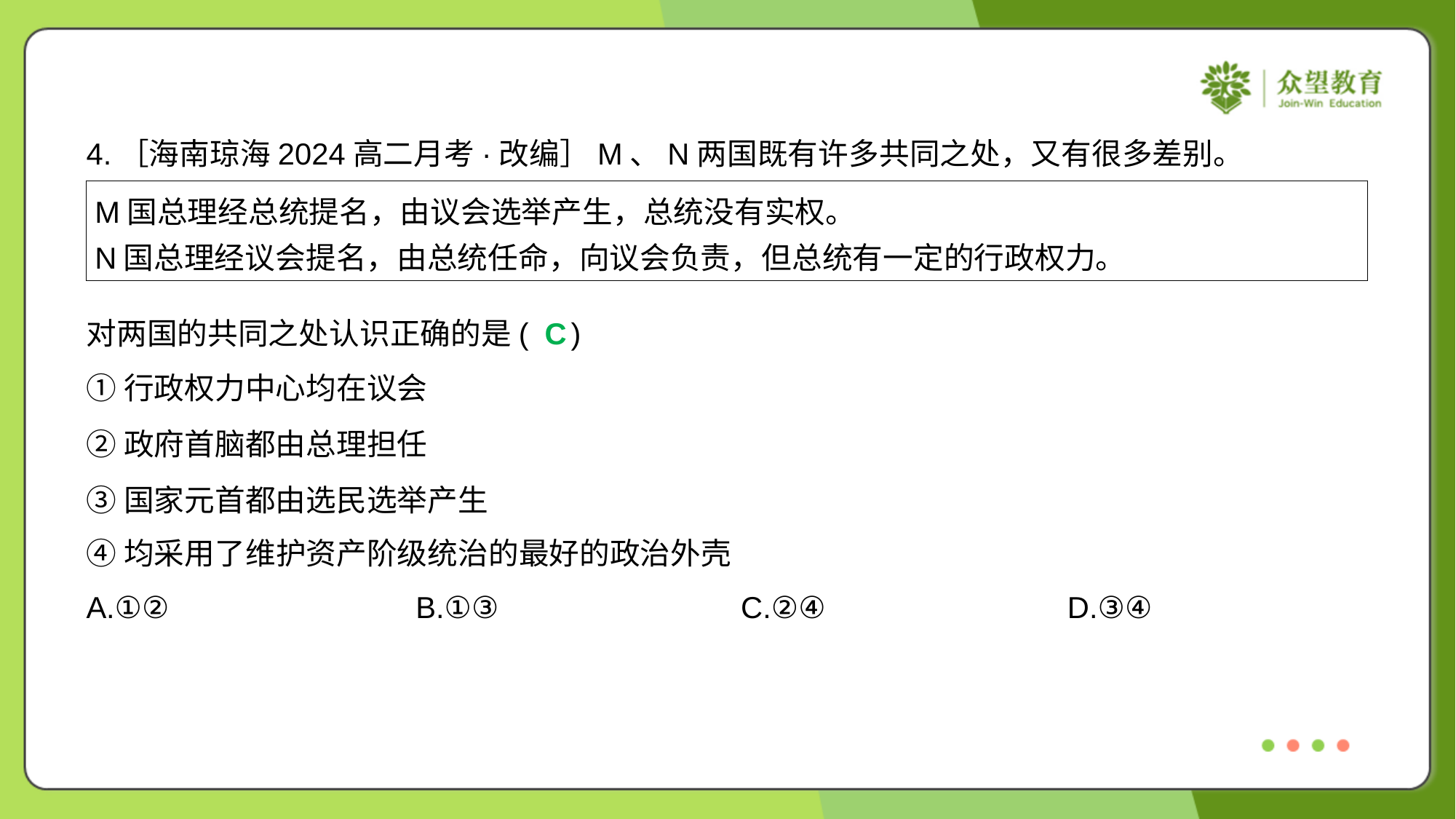

4.［海南琼海2024高二月考·改编］M、N两国既有许多共同之处，又有很多差别。
| M国总理经总统提名，由议会选举产生，总统没有实权。 N国总理经议会提名，由总统任命，向议会负责，但总统有一定的行政权力。 |
| --- |
对两国的共同之处认识正确的是(     )
C
①行政权力中心均在议会
②政府首脑都由总理担任
③国家元首都由选民选举产生
④均采用了维护资产阶级统治的最好的政治外壳
A.①②	B.①③	C.②④	D.③④